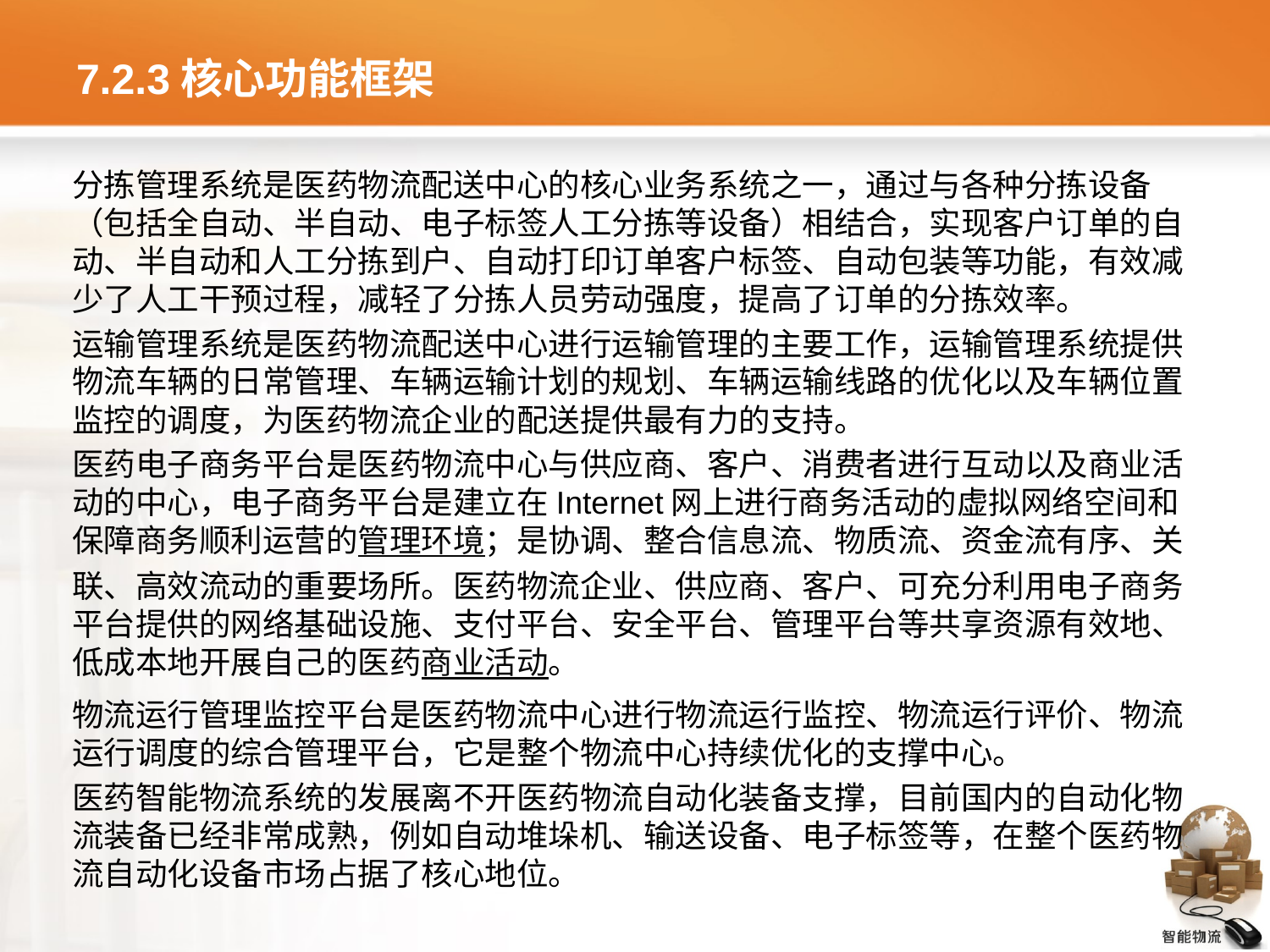

# 7.2.3核心功能框架
分拣管理系统是医药物流配送中心的核心业务系统之一，通过与各种分拣设备（包括全自动、半自动、电子标签人工分拣等设备）相结合，实现客户订单的自动、半自动和人工分拣到户、自动打印订单客户标签、自动包装等功能，有效减少了人工干预过程，减轻了分拣人员劳动强度，提高了订单的分拣效率。
运输管理系统是医药物流配送中心进行运输管理的主要工作，运输管理系统提供物流车辆的日常管理、车辆运输计划的规划、车辆运输线路的优化以及车辆位置监控的调度，为医药物流企业的配送提供最有力的支持。
医药电子商务平台是医药物流中心与供应商、客户、消费者进行互动以及商业活动的中心，电子商务平台是建立在Internet网上进行商务活动的虚拟网络空间和保障商务顺利运营的管理环境；是协调、整合信息流、物质流、资金流有序、关联、高效流动的重要场所。医药物流企业、供应商、客户、可充分利用电子商务平台提供的网络基础设施、支付平台、安全平台、管理平台等共享资源有效地、低成本地开展自己的医药商业活动。
物流运行管理监控平台是医药物流中心进行物流运行监控、物流运行评价、物流运行调度的综合管理平台，它是整个物流中心持续优化的支撑中心。
医药智能物流系统的发展离不开医药物流自动化装备支撑，目前国内的自动化物流装备已经非常成熟，例如自动堆垛机、输送设备、电子标签等，在整个医药物流自动化设备市场占据了核心地位。